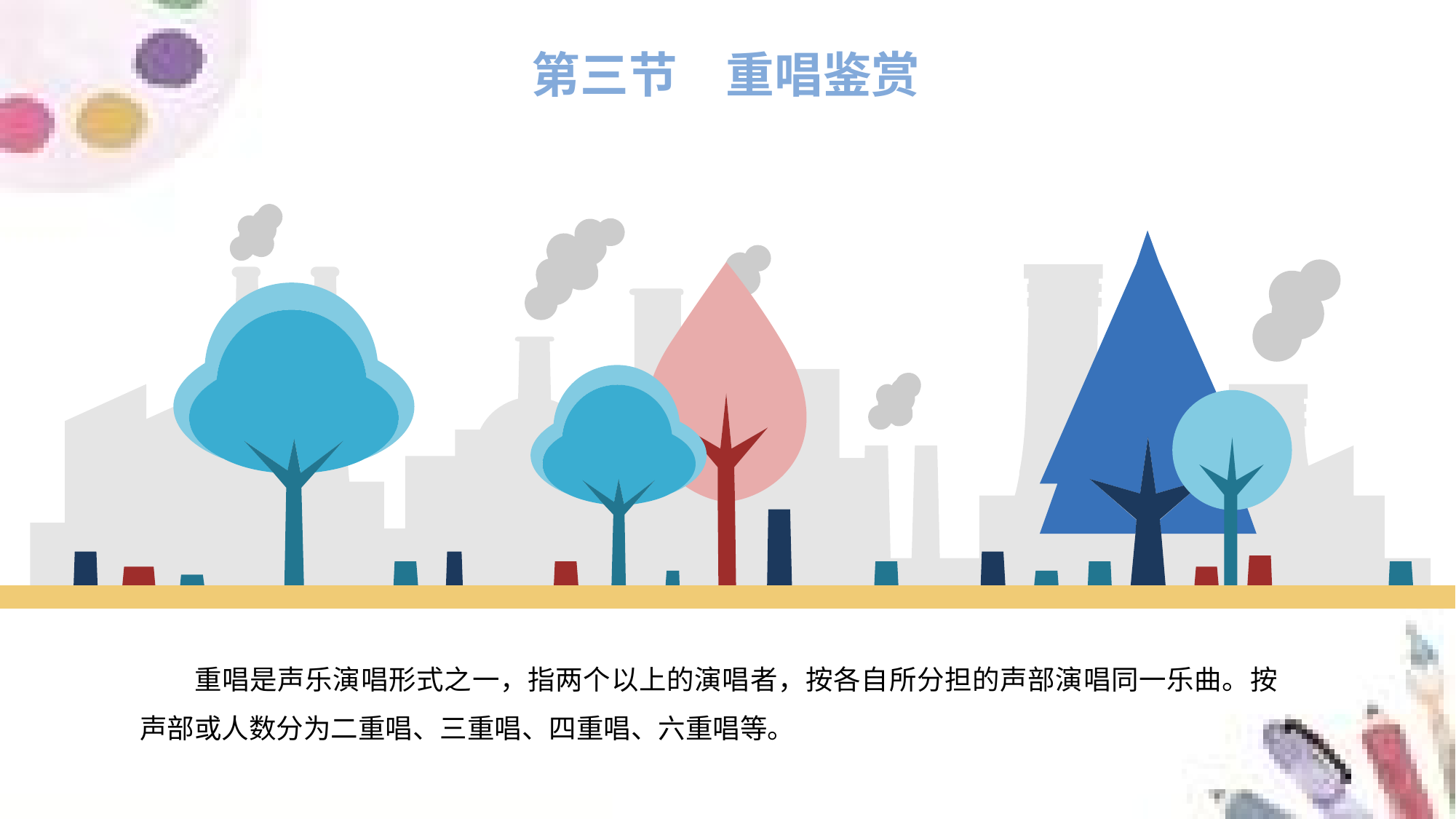

第三节　重唱鉴赏

重唱是声乐演唱形式之一，指两个以上的演唱者，按各自所分担的声部演唱同一乐曲。按声部或人数分为二重唱、三重唱、四重唱、六重唱等。